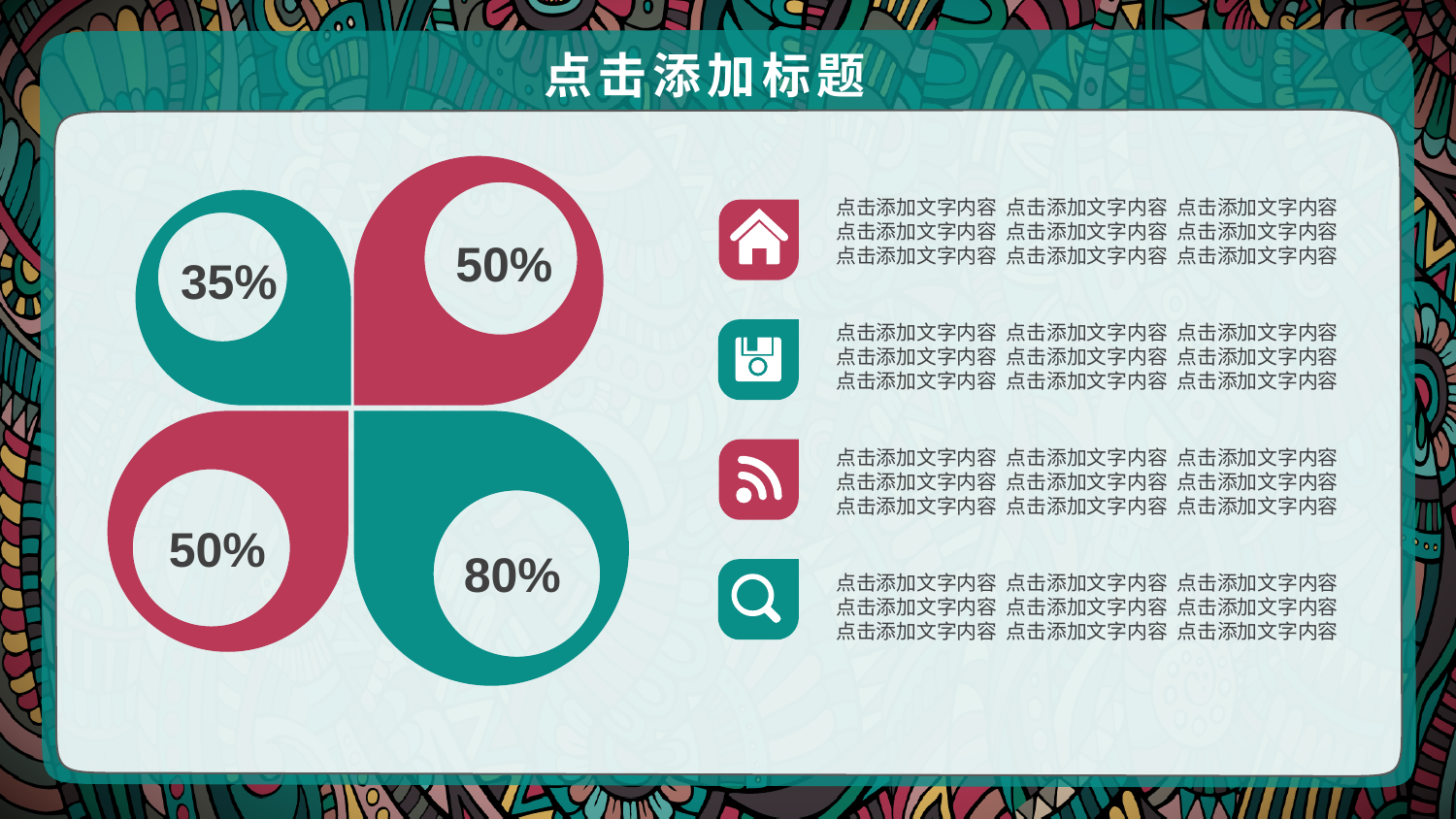

点击添加标题

50%
点击添加文字内容  点击添加文字内容  点击添加文字内容
点击添加文字内容  点击添加文字内容  点击添加文字内容
点击添加文字内容  点击添加文字内容  点击添加文字内容

35%

点击添加文字内容  点击添加文字内容  点击添加文字内容
点击添加文字内容  点击添加文字内容  点击添加文字内容
点击添加文字内容  点击添加文字内容  点击添加文字内容

80%

50%
点击添加文字内容  点击添加文字内容  点击添加文字内容
点击添加文字内容  点击添加文字内容  点击添加文字内容
点击添加文字内容  点击添加文字内容  点击添加文字内容

点击添加文字内容  点击添加文字内容  点击添加文字内容
点击添加文字内容  点击添加文字内容  点击添加文字内容
点击添加文字内容  点击添加文字内容  点击添加文字内容